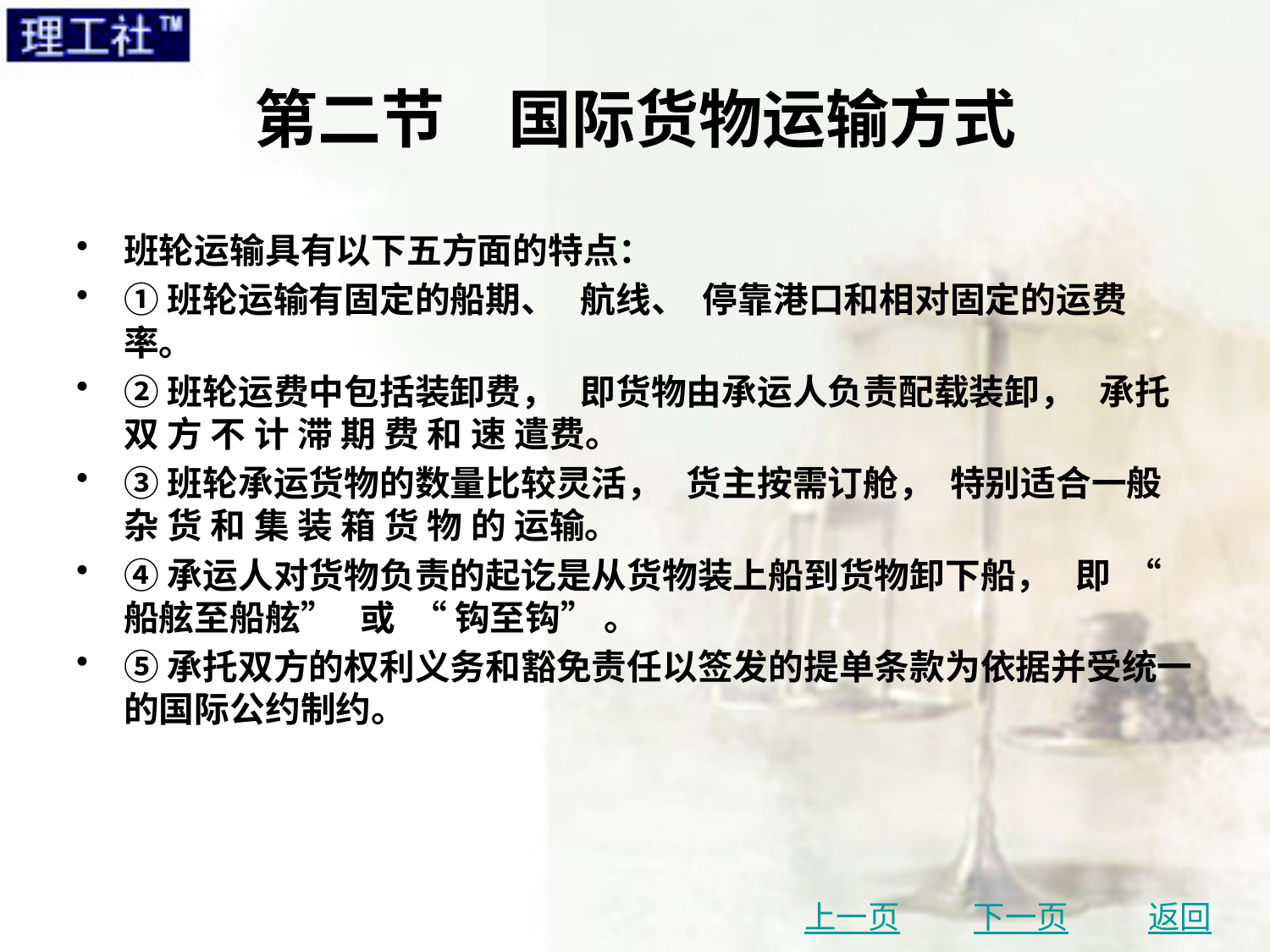

# 第二节　国际货物运输方式
班轮运输具有以下五方面的特点：
①班轮运输有固定的船期、   航线、  停靠港口和相对固定的运费率。
②班轮运费中包括装卸费，   即货物由承运人负责配载装卸，   承托 双 方 不 计 滞 期 费 和 速 遣费。
③班轮承运货物的数量比较灵活，   货主按需订舱，  特别适合一般 杂 货 和 集 装 箱 货 物 的 运输。
④承运人对货物负责的起讫是从货物装上船到货物卸下船，   即  “ 船舷至船舷”   或  “ 钩至钩” 。
⑤承托双方的权利义务和豁免责任以签发的提单条款为依据并受统一的国际公约制约。

上一页
下一页
返回